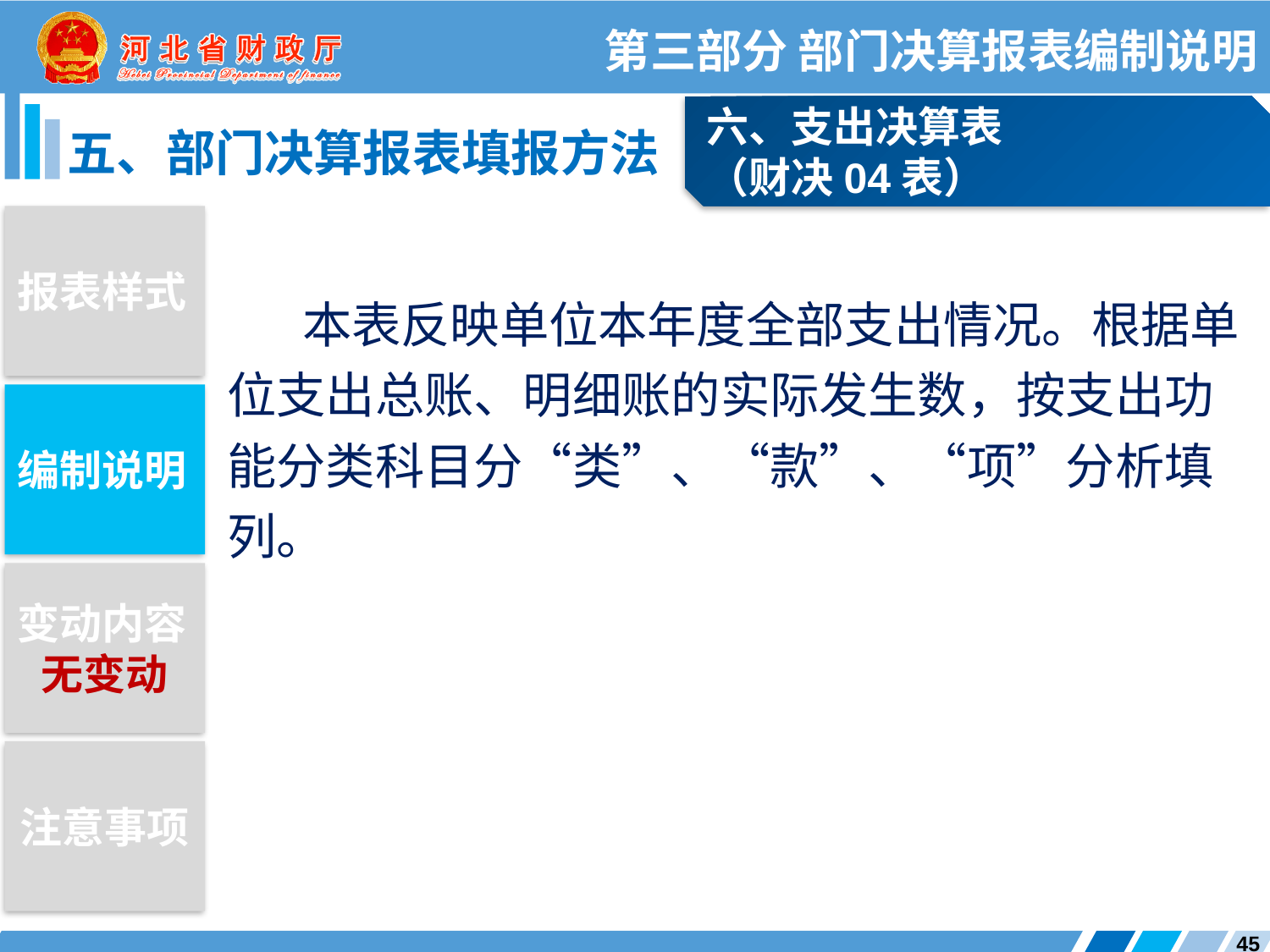

第三部分 部门决算报表编制说明
六、支出决算表
（财决04表）
五、部门决算报表填报方法
报表样式
本表反映单位本年度全部支出情况。根据单位支出总账、明细账的实际发生数，按支出功能分类科目分“类”、“款”、“项”分析填列。
编制说明
变动内容
无变动
注意事项
45